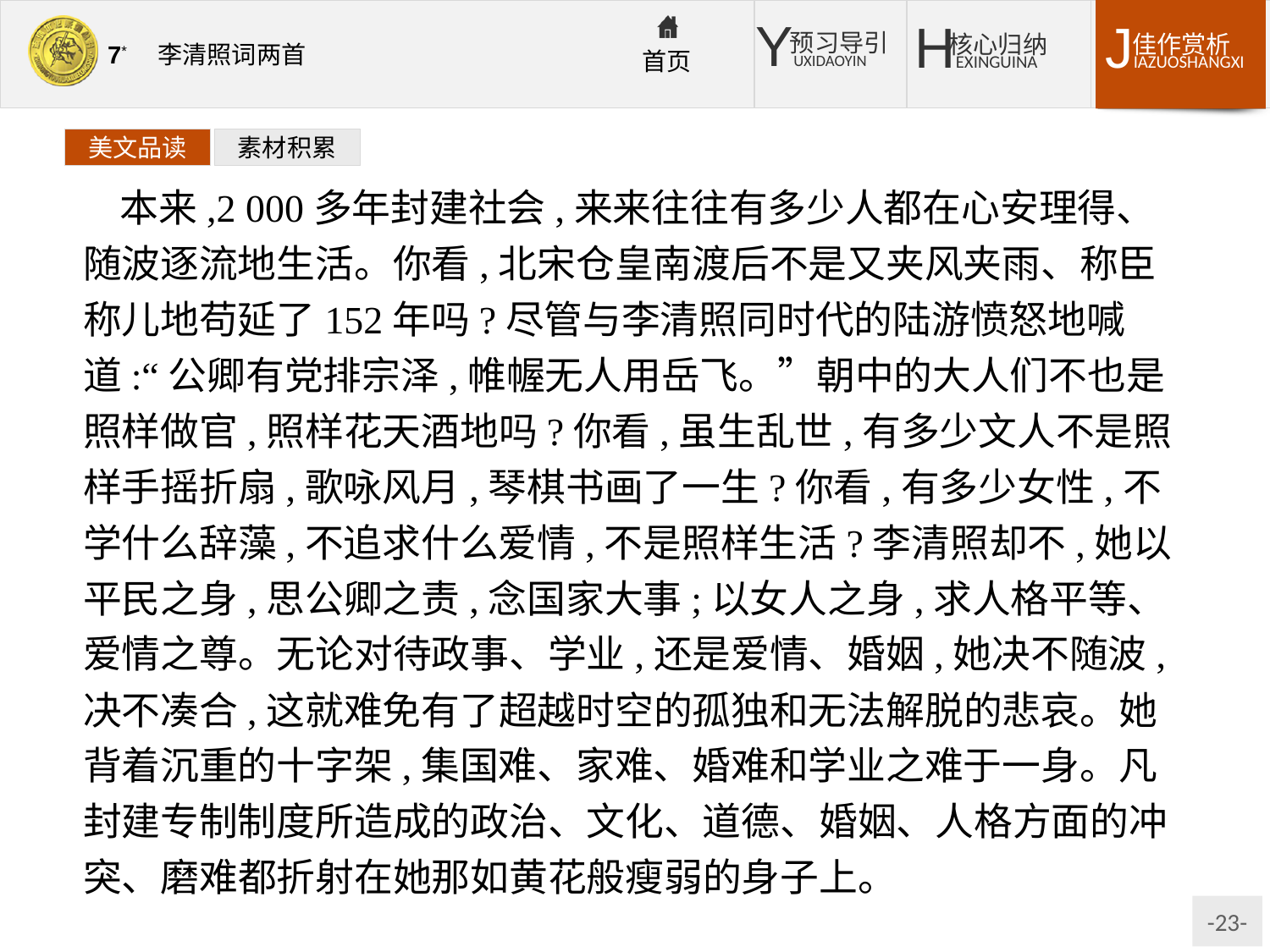

美文品读
素材积累
本来,2 000多年封建社会,来来往往有多少人都在心安理得、随波逐流地生活。你看,北宋仓皇南渡后不是又夹风夹雨、称臣称儿地苟延了152年吗?尽管与李清照同时代的陆游愤怒地喊道:“公卿有党排宗泽,帷幄无人用岳飞。”朝中的大人们不也是照样做官,照样花天酒地吗?你看,虽生乱世,有多少文人不是照样手摇折扇,歌咏风月,琴棋书画了一生?你看,有多少女性,不学什么辞藻,不追求什么爱情,不是照样生活?李清照却不,她以平民之身,思公卿之责,念国家大事;以女人之身,求人格平等、爱情之尊。无论对待政事、学业,还是爱情、婚姻,她决不随波,决不凑合,这就难免有了超越时空的孤独和无法解脱的悲哀。她背着沉重的十字架,集国难、家难、婚难和学业之难于一身。凡封建专制制度所造成的政治、文化、道德、婚姻、人格方面的冲突、磨难都折射在她那如黄花般瘦弱的身子上。